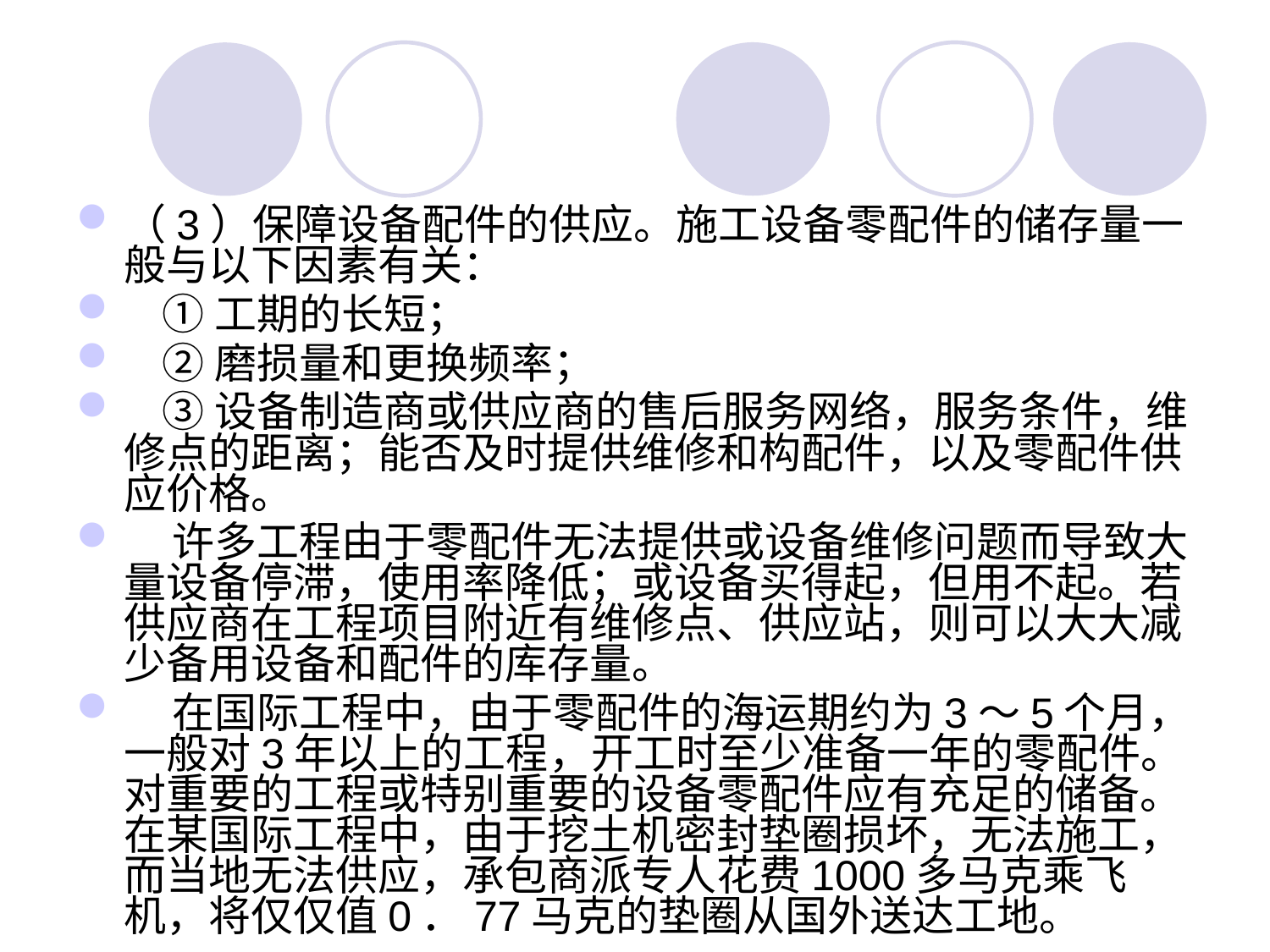

#
（3）保障设备配件的供应。施工设备零配件的储存量一般与以下因素有关：
    ①工期的长短；
    ②磨损量和更换频率；
    ③设备制造商或供应商的售后服务网络，服务条件，维修点的距离；能否及时提供维修和构配件，以及零配件供应价格。
    许多工程由于零配件无法提供或设备维修问题而导致大量设备停滞，使用率降低；或设备买得起，但用不起。若供应商在工程项目附近有维修点、供应站，则可以大大减少备用设备和配件的库存量。
    在国际工程中，由于零配件的海运期约为3～5个月，一般对3年以上的工程，开工时至少准备一年的零配件。对重要的工程或特别重要的设备零配件应有充足的储备。在某国际工程中，由于挖土机密封垫圈损坏，无法施工，而当地无法供应，承包商派专人花费1000多马克乘飞机，将仅仅值0．77马克的垫圈从国外送达工地。